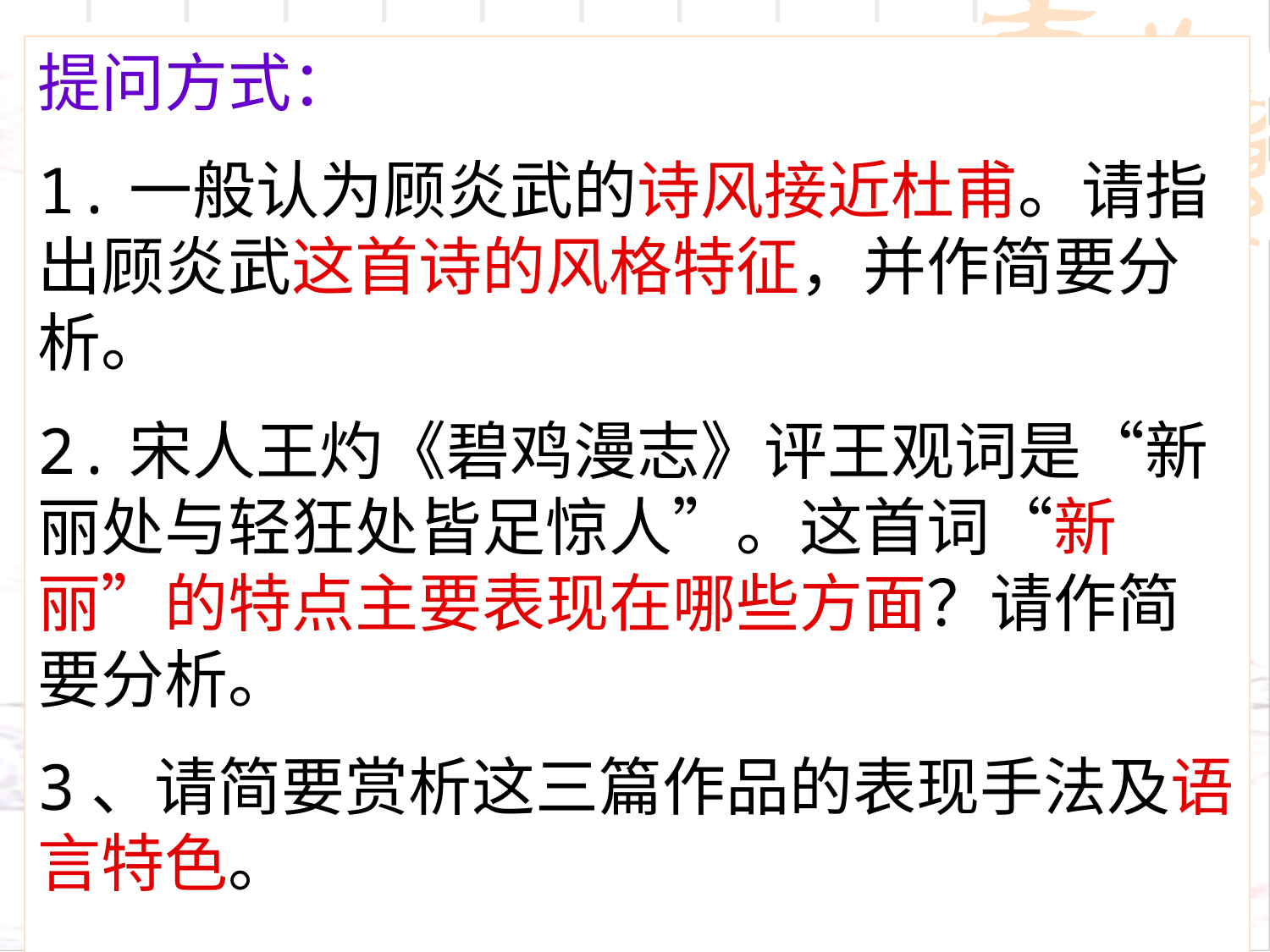

提问方式：
1.一般认为顾炎武的诗风接近杜甫。请指出顾炎武这首诗的风格特征，并作简要分析。
2.宋人王灼《碧鸡漫志》评王观词是“新丽处与轻狂处皆足惊人”。这首词“新丽”的特点主要表现在哪些方面？请作简要分析。
3、请简要赏析这三篇作品的表现手法及语言特色。